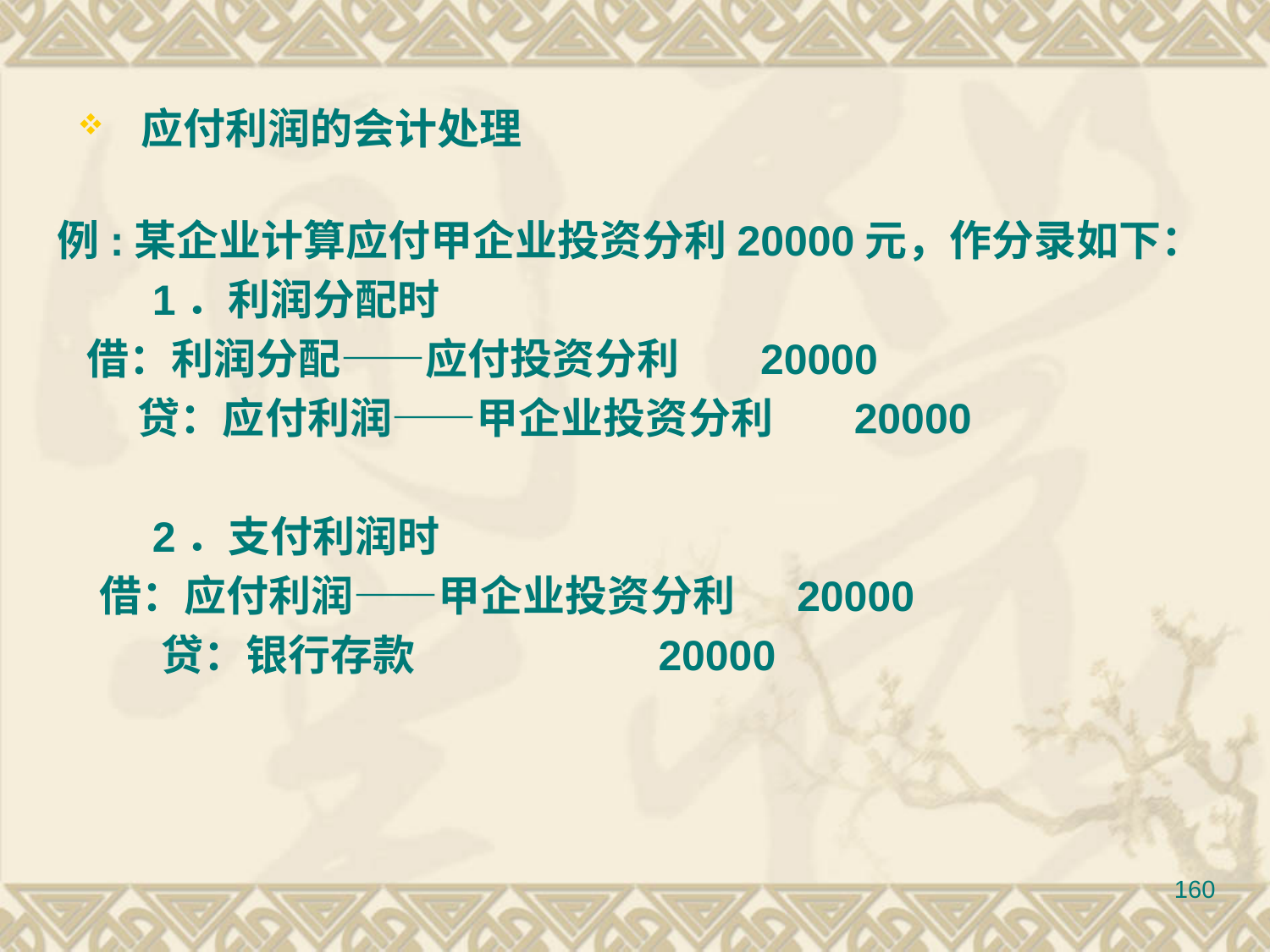

应付利润的会计处理

例:某企业计算应付甲企业投资分利20000元，作分录如下：
　　1．利润分配时
  借：利润分配——应付投资分利　   20000
　    贷：应付利润——甲企业投资分利　   20000

　　2．支付利润时
　借：应付利润——甲企业投资分利 　20000
　　  贷：银行存款　                    20000
160